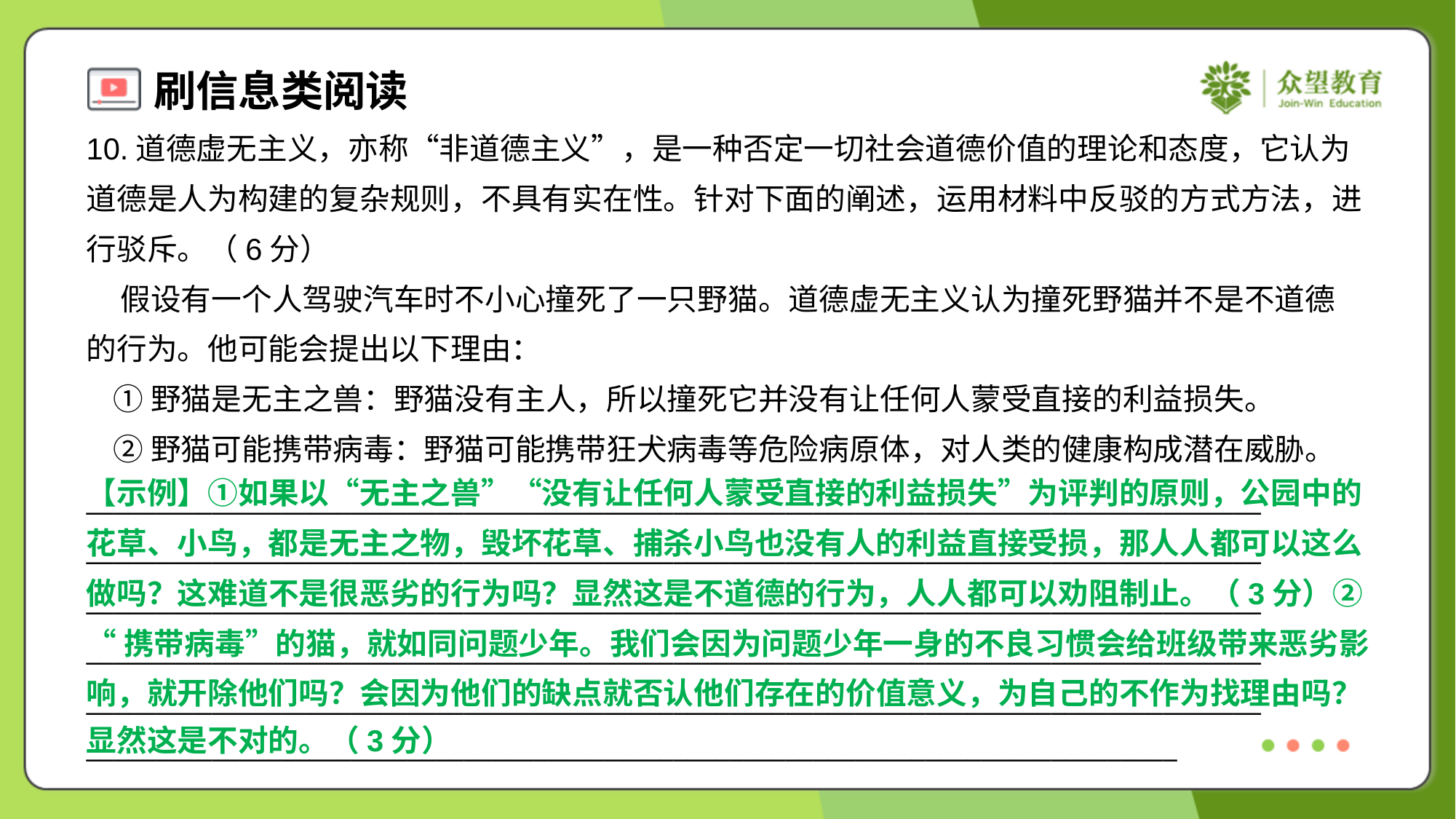

10.道德虚无主义，亦称“非道德主义”，是一种否定一切社会道德价值的理论和态度，它认为
道德是人为构建的复杂规则，不具有实在性。针对下面的阐述，运用材料中反驳的方式方法，进
行驳斥。（6分）
    假设有一个人驾驶汽车时不小心撞死了一只野猫。道德虚无主义认为撞死野猫并不是不道德
的行为。他可能会提出以下理由：
    ①野猫是无主之兽：野猫没有主人，所以撞死它并没有让任何人蒙受直接的利益损失。
    ②野猫可能携带病毒：野猫可能携带狂犬病毒等危险病原体，对人类的健康构成潜在威胁。
____________________________________________________________________________________
____________________________________________________________________________________
____________________________________________________________________________________
____________________________________________________________________________________
____________________________________________________________________________________
______________________________________________________________________________
【示例】①如果以“无主之兽”“没有让任何人蒙受直接的利益损失”为评判的原则，公园中的
花草、小鸟，都是无主之物，毁坏花草、捕杀小鸟也没有人的利益直接受损，那人人都可以这么
做吗？这难道不是很恶劣的行为吗？显然这是不道德的行为，人人都可以劝阻制止。（3分）②
“携带病毒”的猫，就如同问题少年。我们会因为问题少年一身的不良习惯会给班级带来恶劣影
响，就开除他们吗？会因为他们的缺点就否认他们存在的价值意义，为自己的不作为找理由吗？
显然这是不对的。（3分）